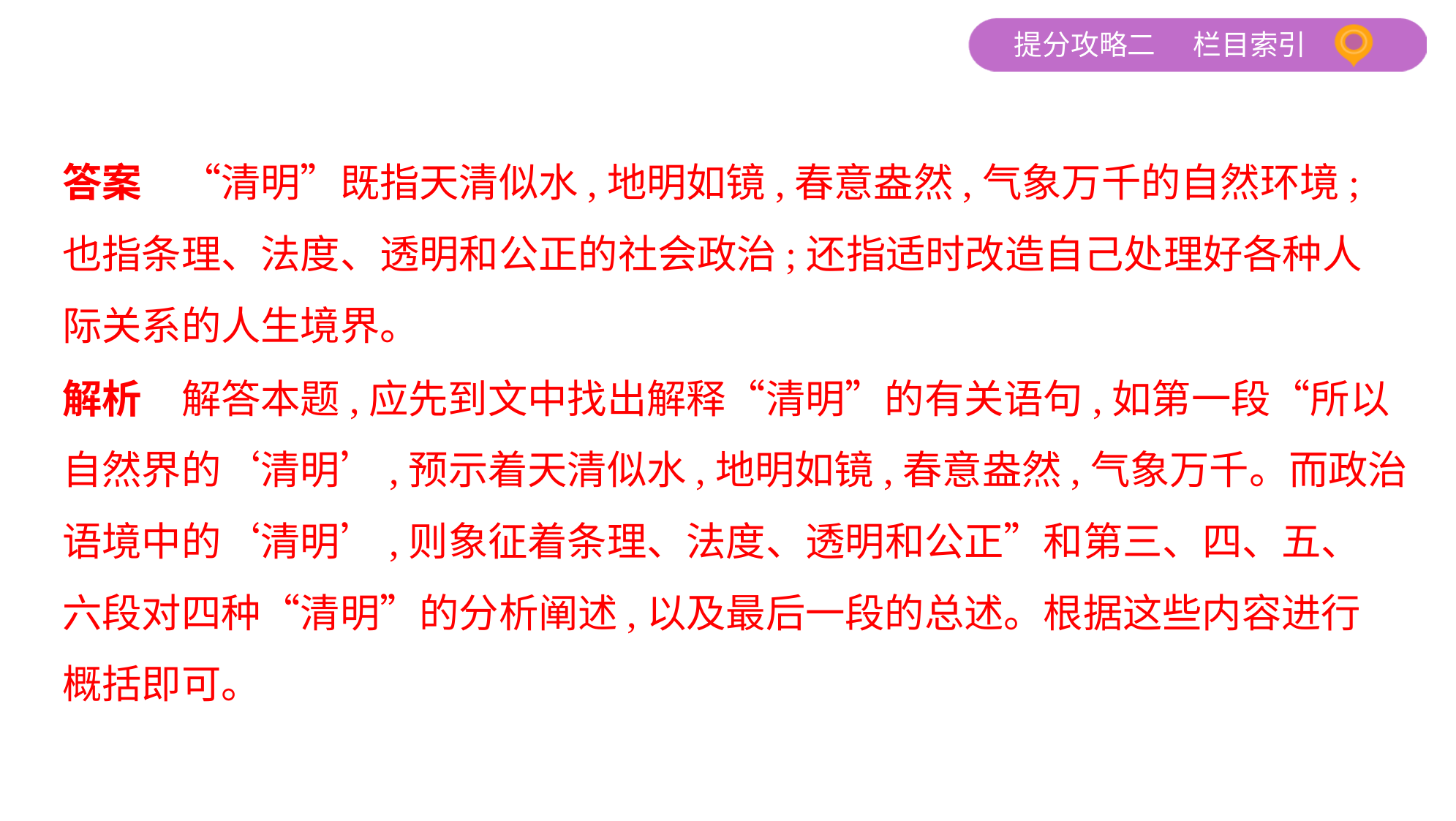

答案　“清明”既指天清似水,地明如镜,春意盎然,气象万千的自然环境;
也指条理、法度、透明和公正的社会政治;还指适时改造自己处理好各种人
际关系的人生境界。
解析　解答本题,应先到文中找出解释“清明”的有关语句,如第一段“所以
自然界的‘清明’,预示着天清似水,地明如镜,春意盎然,气象万千。而政治
语境中的‘清明’,则象征着条理、法度、透明和公正”和第三、四、五、
六段对四种“清明”的分析阐述,以及最后一段的总述。根据这些内容进行
概括即可。